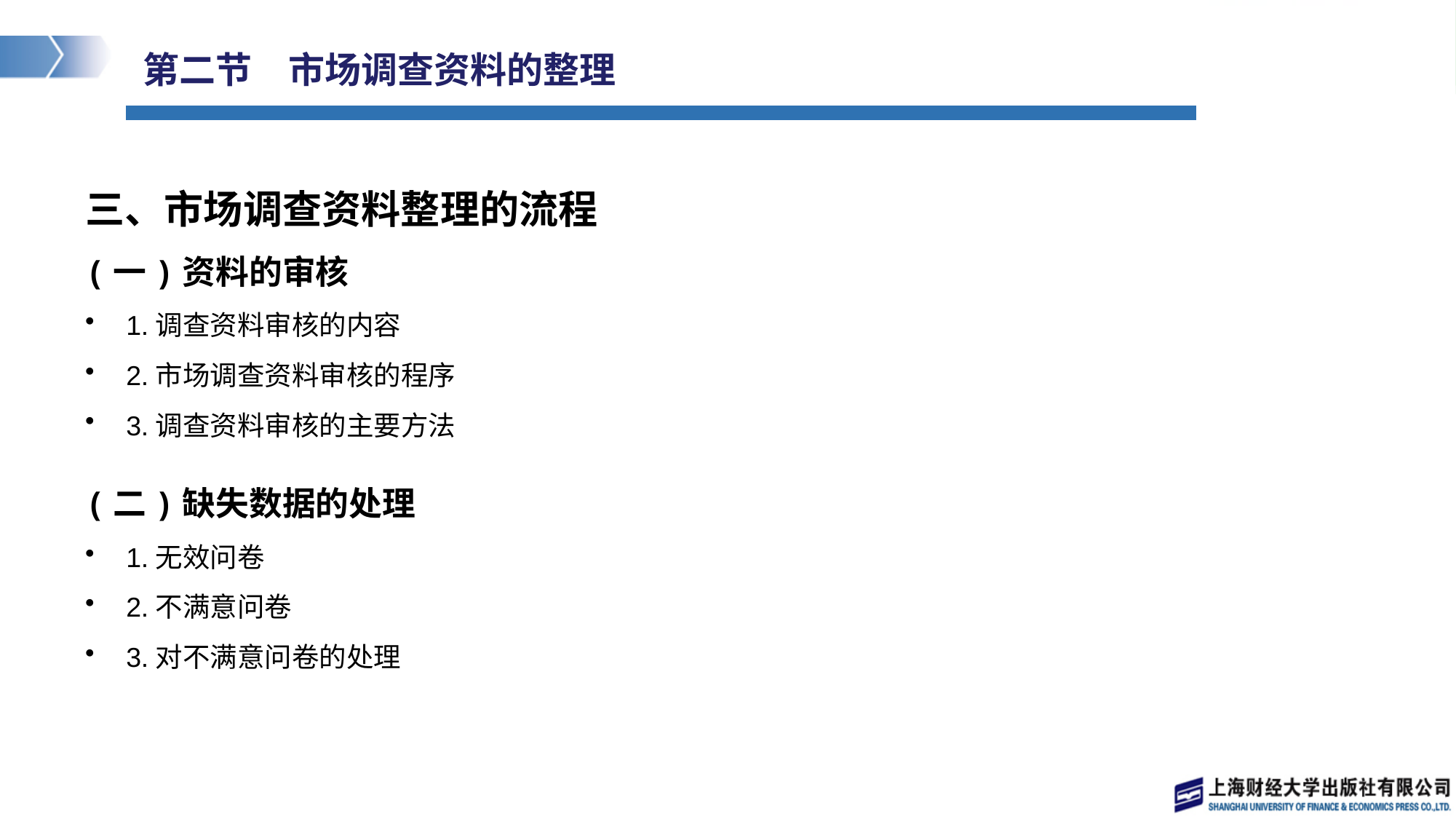

# 第二节　市场调查资料的整理
三、市场调查资料整理的流程
(一)资料的审核
1.调查资料审核的内容
2.市场调查资料审核的程序
3.调查资料审核的主要方法
(二)缺失数据的处理
1.无效问卷
2.不满意问卷
3.对不满意问卷的处理